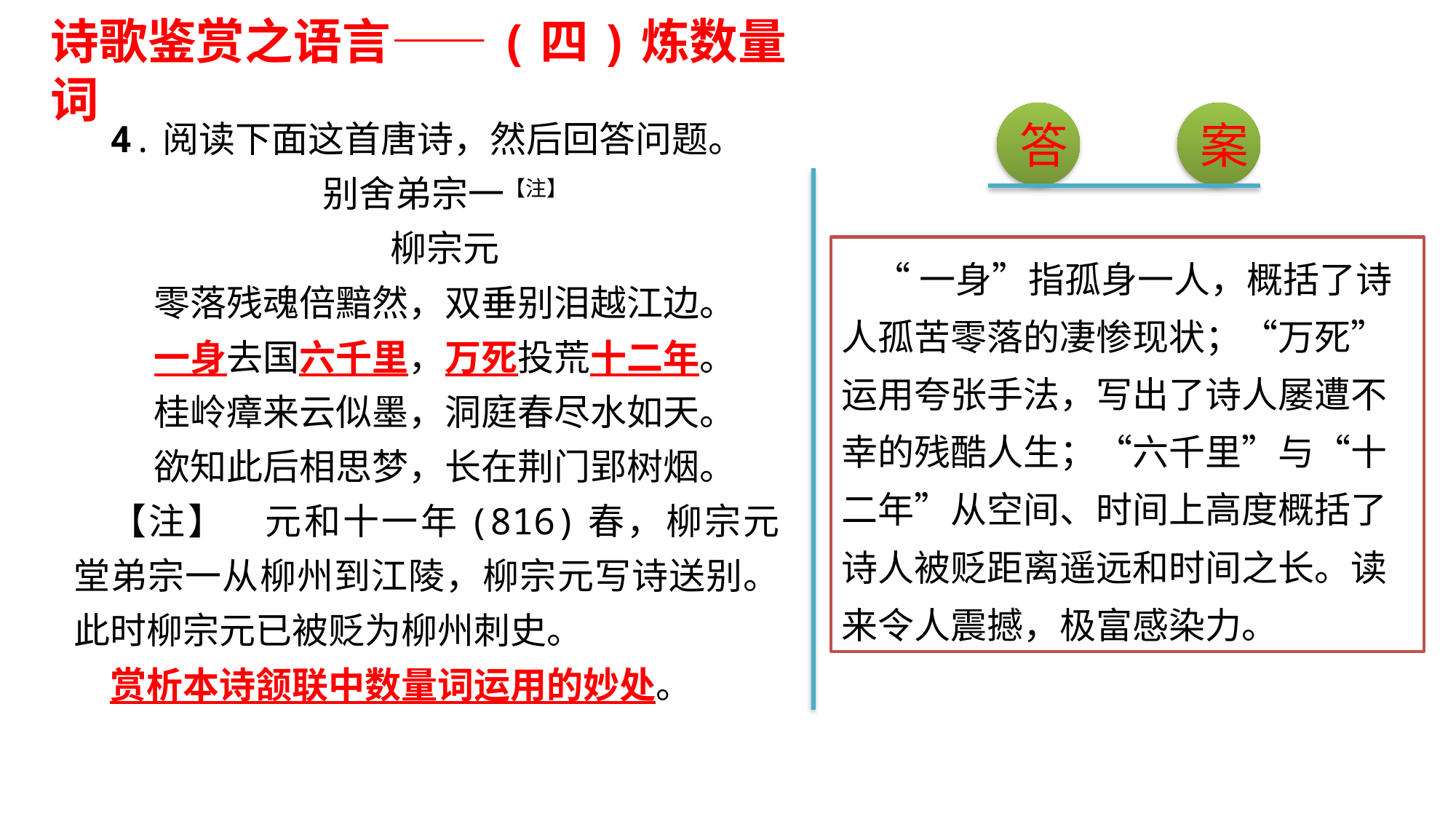

诗歌鉴赏之语言——(四)炼数量词
4.阅读下面这首唐诗，然后回答问题。
别舍弟宗一【注】
柳宗元
零落残魂倍黯然，双垂别泪越江边。
一身去国六千里，万死投荒十二年。
桂岭瘴来云似墨，洞庭春尽水如天。
欲知此后相思梦，长在荆门郢树烟。
【注】　元和十一年(816)春，柳宗元堂弟宗一从柳州到江陵，柳宗元写诗送别。此时柳宗元已被贬为柳州刺史。
赏析本诗颔联中数量词运用的妙处。
答
案
    “一身”指孤身一人，概括了诗人孤苦零落的凄惨现状；“万死”运用夸张手法，写出了诗人屡遭不幸的残酷人生；“六千里”与“十二年”从空间、时间上高度概括了诗人被贬距离遥远和时间之长。读来令人震撼，极富感染力。